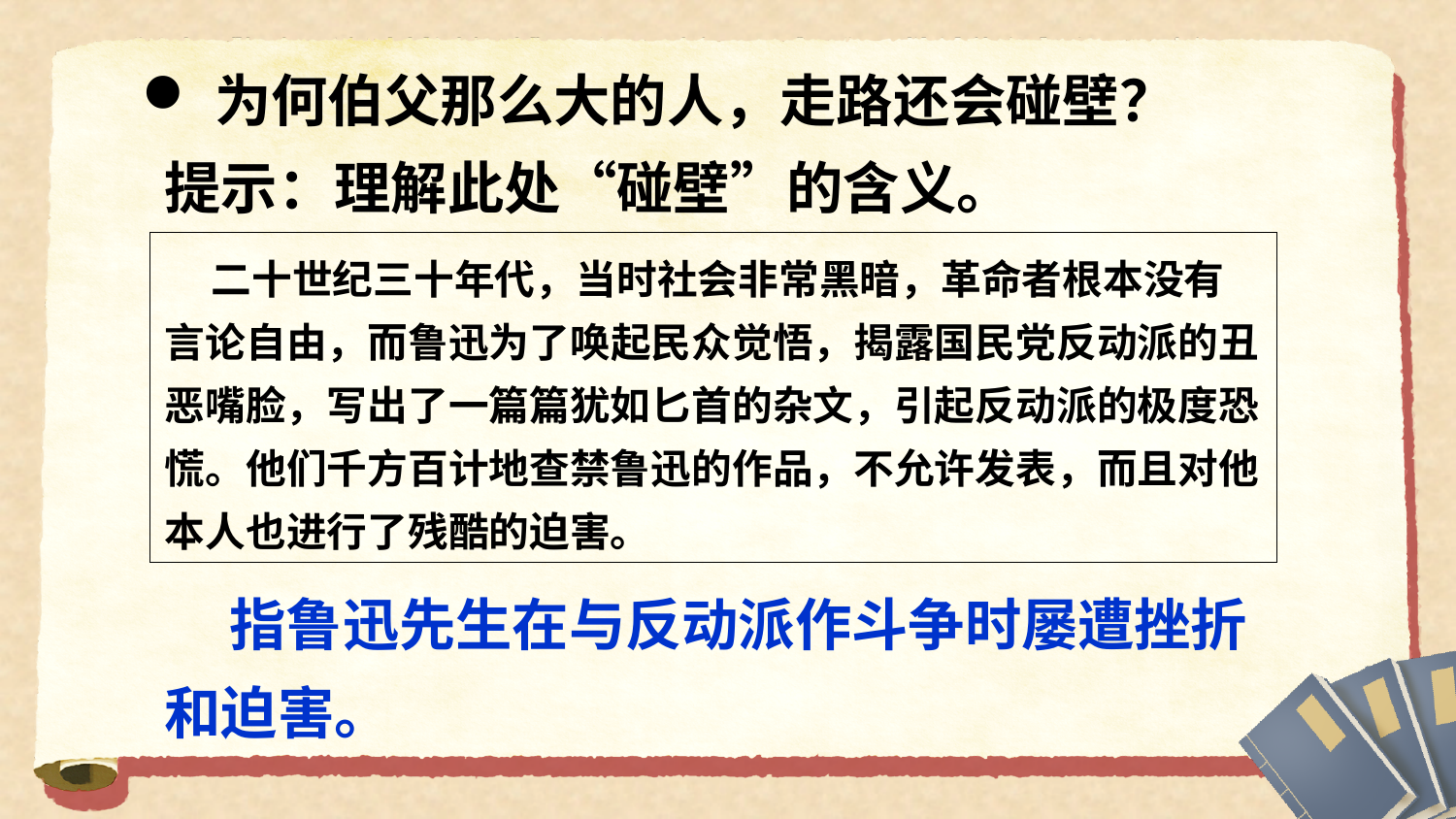

为何伯父那么大的人，走路还会碰壁？
    提示：理解此处“碰壁”的含义。
    二十世纪三十年代，当时社会非常黑暗，革命者根本没有言论自由，而鲁迅为了唤起民众觉悟，揭露国民党反动派的丑恶嘴脸，写出了一篇篇犹如匕首的杂文，引起反动派的极度恐慌。他们千方百计地查禁鲁迅的作品，不允许发表，而且对他本人也进行了残酷的迫害。
    指鲁迅先生在与反动派作斗争时屡遭挫折和迫害。